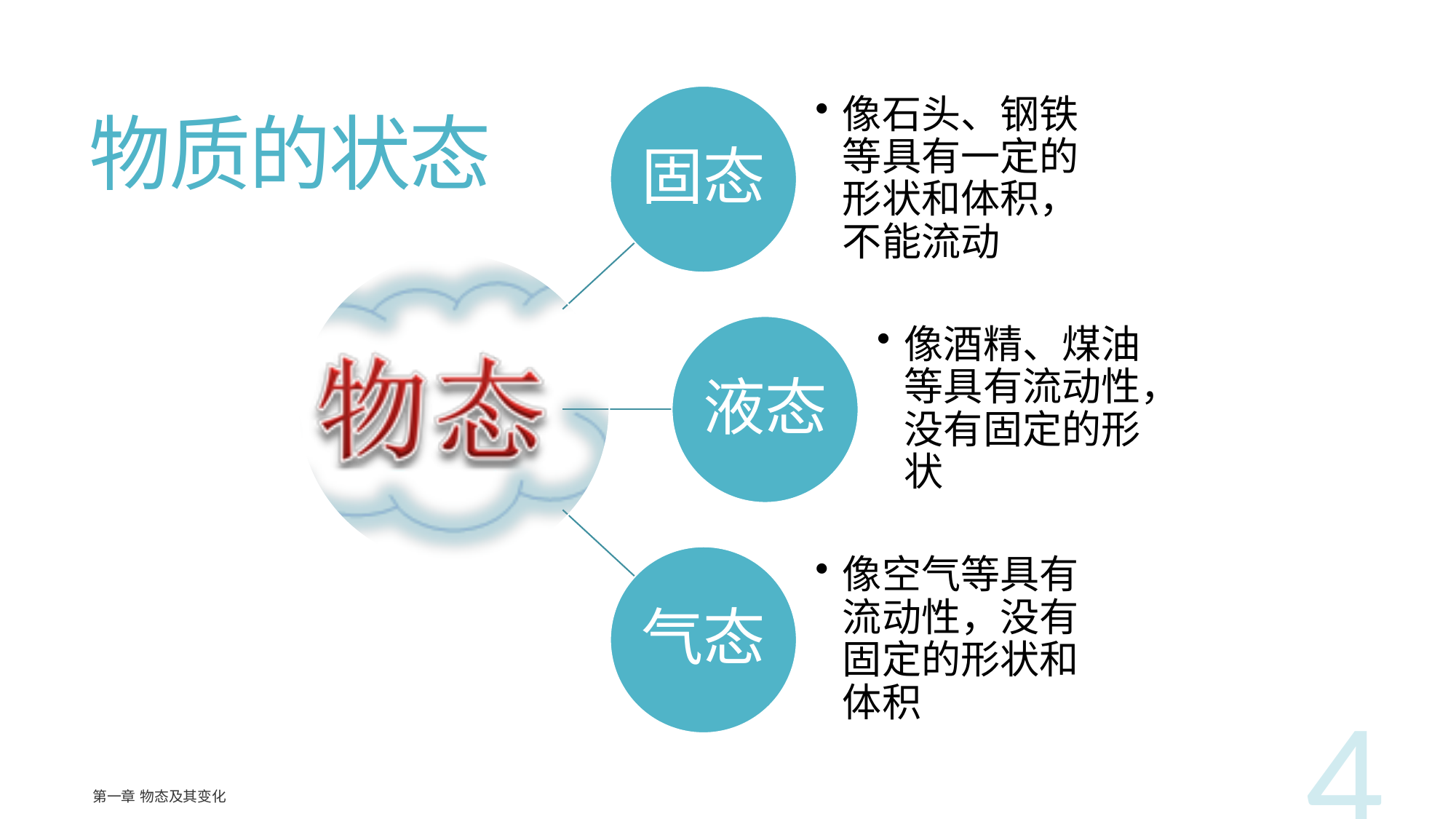

# 物质的状态
固态
像石头、钢铁等具有一定的形状和体积，不能流动
液态
像酒精、煤油等具有流动性，没有固定的形状
气态
像空气等具有流动性，没有固定的形状和体积
4
第一章 物态及其变化